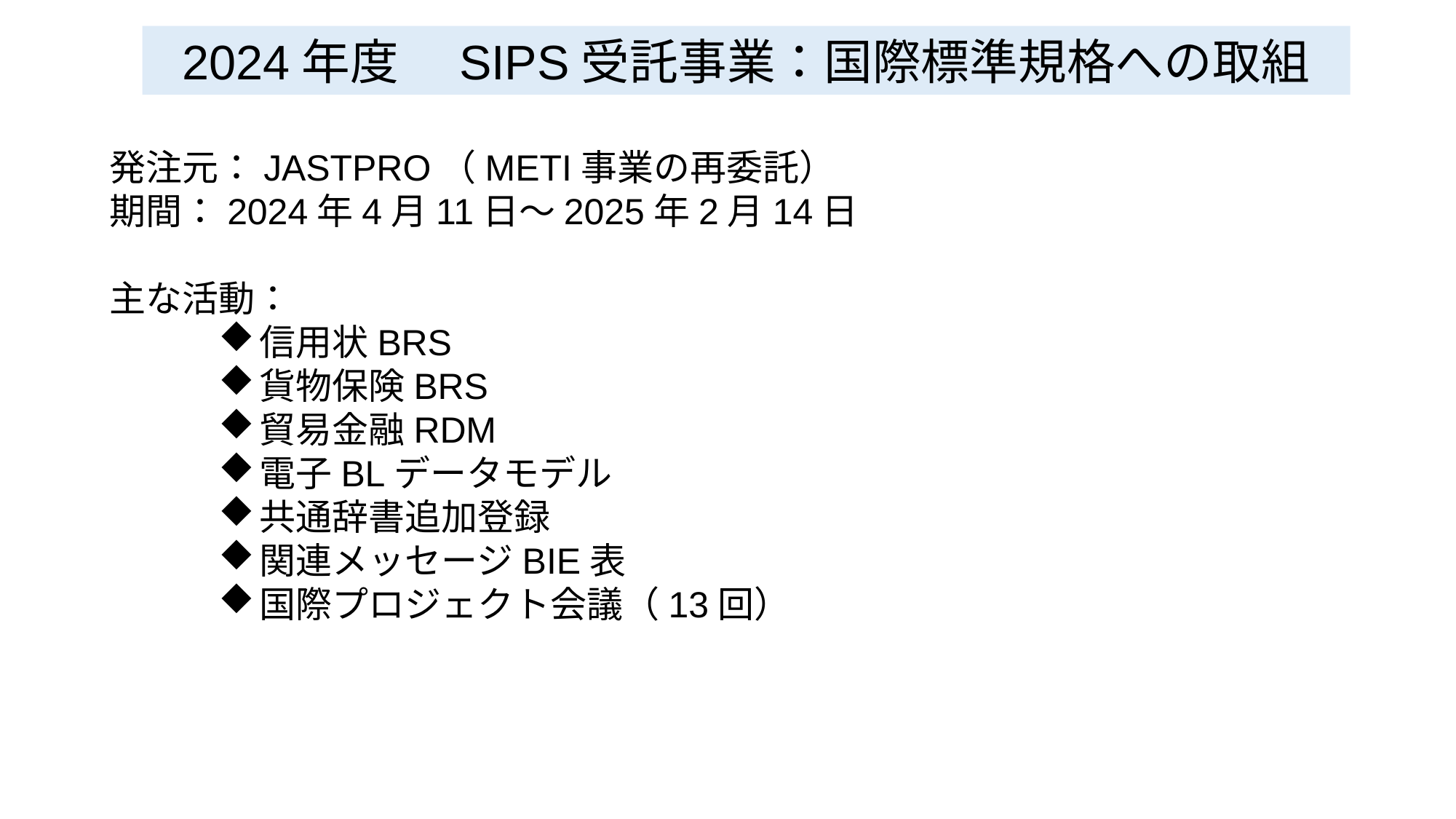

2024年度　SIPS受託事業：国際標準規格への取組
発注元：JASTPRO（METI事業の再委託）
期間：2024年4月11日～2025年2月14日

主な活動：
信用状BRS
貨物保険BRS
貿易金融RDM
電子BLデータモデル
共通辞書追加登録
関連メッセージBIE表
国際プロジェクト会議（13回）